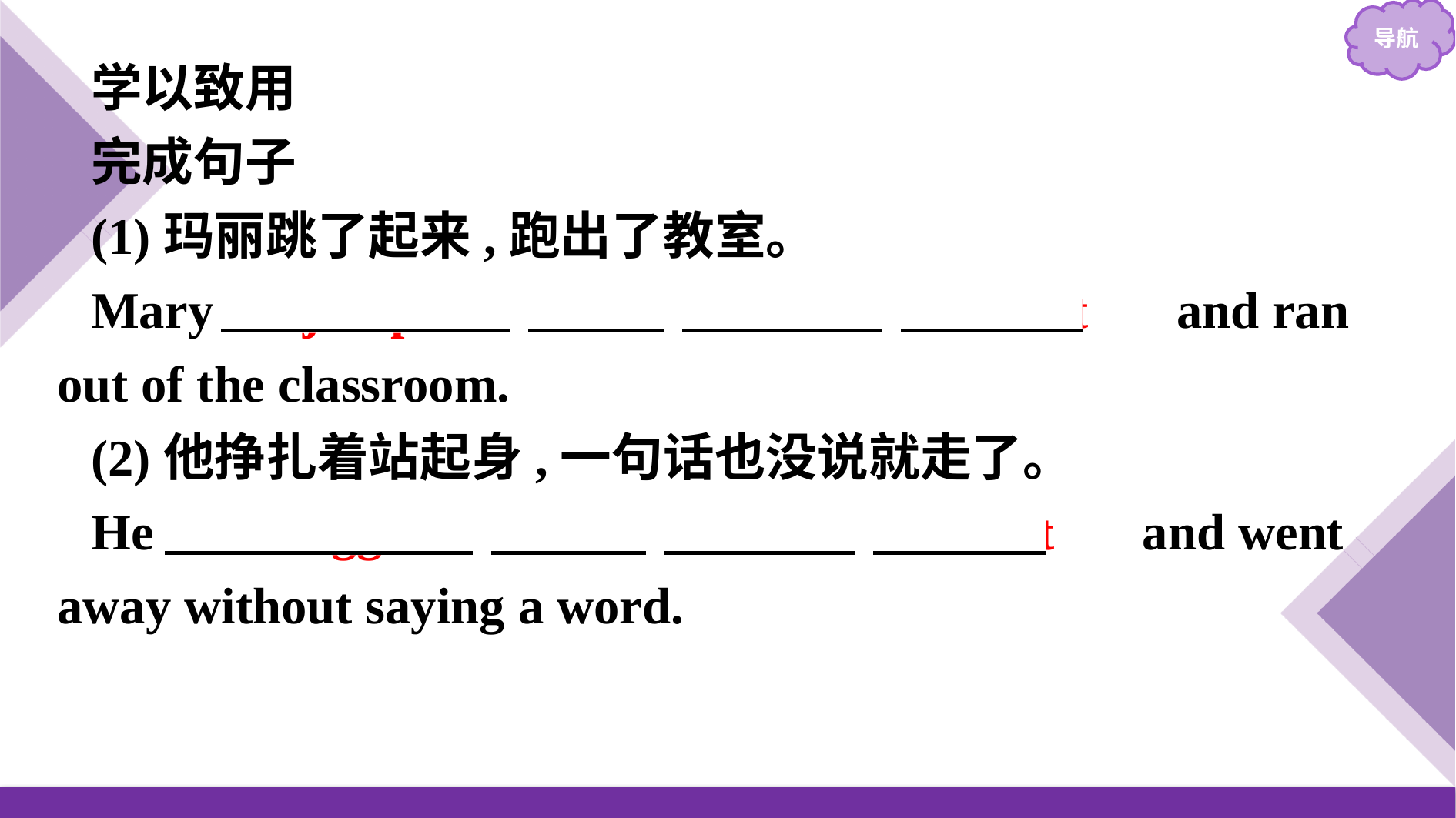

学以致用
完成句子
(1)玛丽跳了起来,跑出了教室。
Mary 　jumped　 　to　 　her　 　feet　 and ran out of the classroom.
(2)他挣扎着站起身,一句话也没说就走了。
He 　struggled　 　to　 　his　 　feet　 and went away without saying a word.